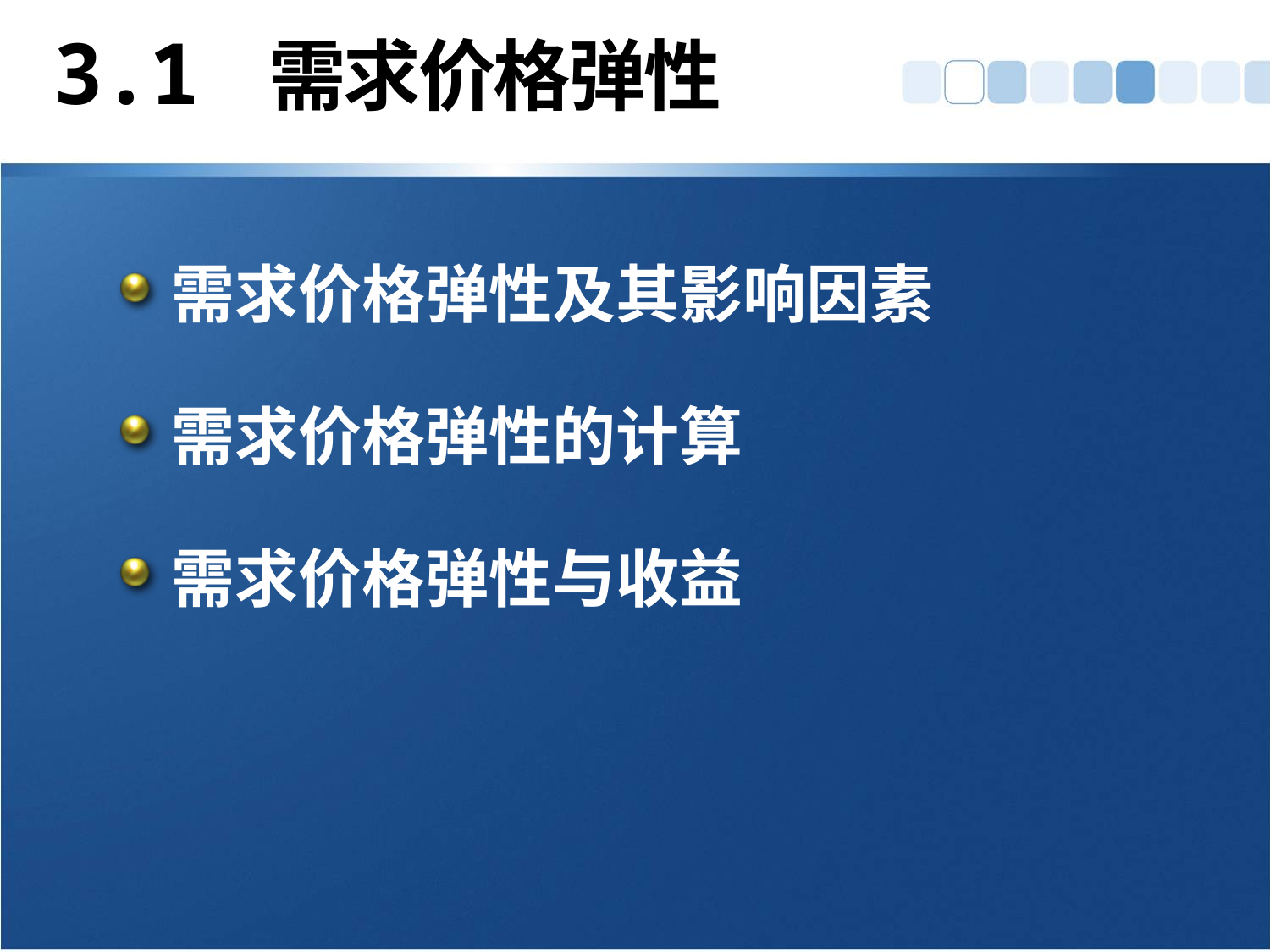

# 3.1 需求价格弹性
需求价格弹性及其影响因素
需求价格弹性的计算
需求价格弹性与收益